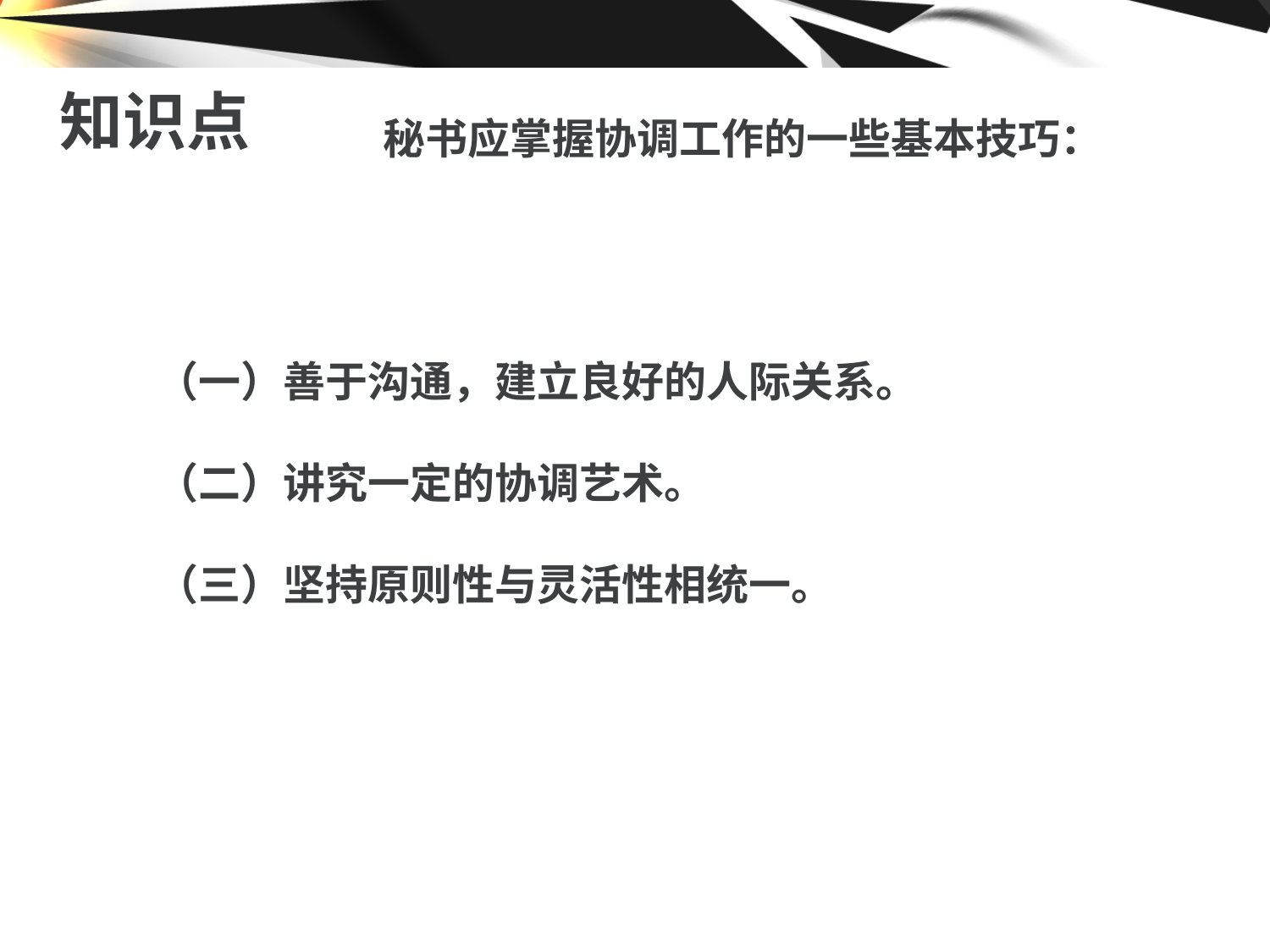

知识点
秘书应掌握协调工作的一些基本技巧：
（一）善于沟通，建立良好的人际关系。
（二）讲究一定的协调艺术。
（三）坚持原则性与灵活性相统一。